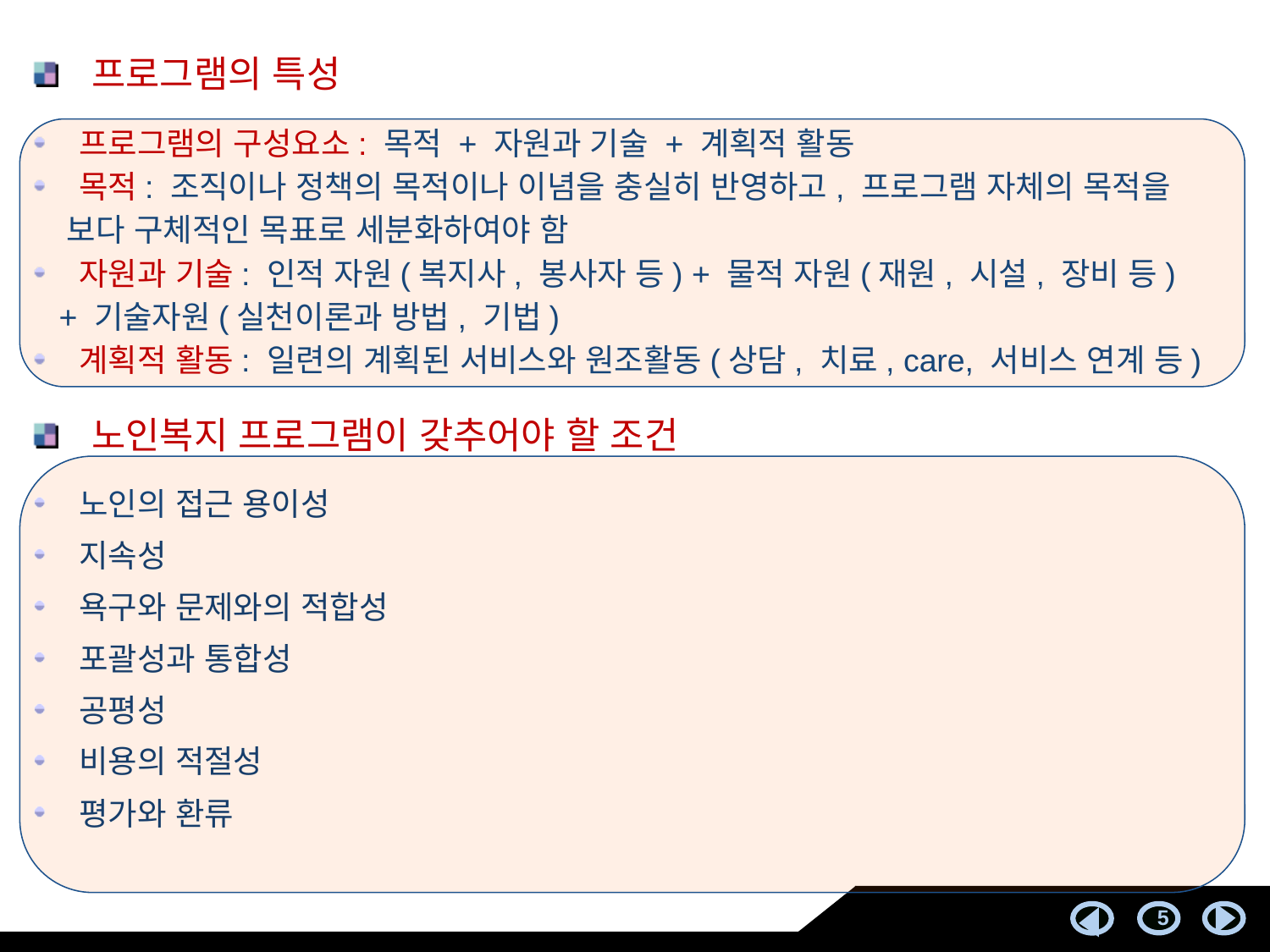

프로그램의 특성
 프로그램의 구성요소: 목적 + 자원과 기술 + 계획적 활동
 목적: 조직이나 정책의 목적이나 이념을 충실히 반영하고, 프로그램 자체의 목적을
   보다 구체적인 목표로 세분화하여야 함
 자원과 기술: 인적 자원(복지사, 봉사자 등) + 물적 자원(재원, 시설, 장비 등)
   + 기술자원(실천이론과 방법, 기법)
 계획적 활동: 일련의 계획된 서비스와 원조활동(상담, 치료, care, 서비스 연계 등)

  노인복지 프로그램이 갖추어야 할 조건

 노인의 접근 용이성
 지속성
 욕구와 문제와의 적합성
 포괄성과 통합성
 공평성
 비용의 적절성
 평가와 환류